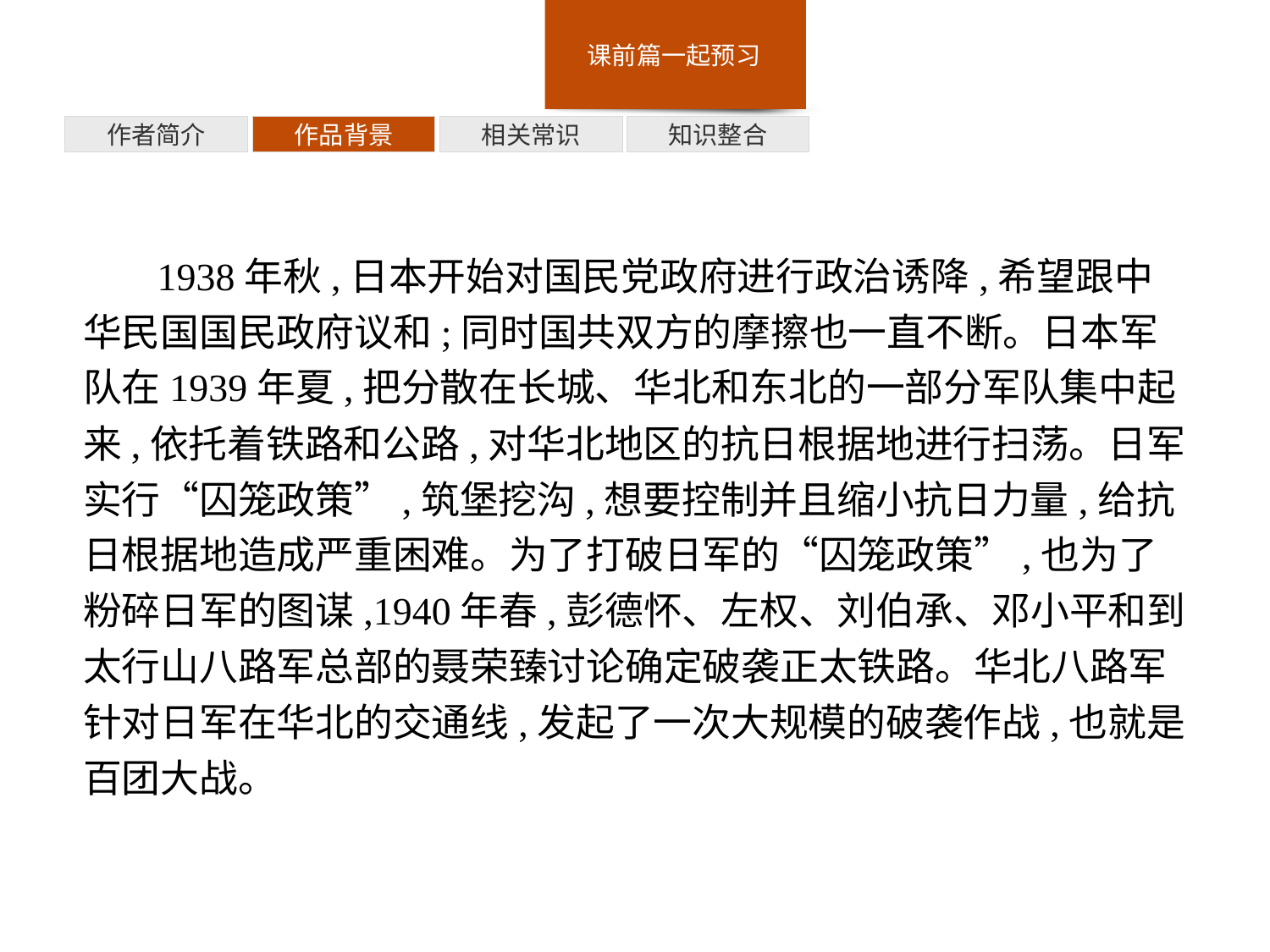

知识整合
相关常识
作品背景
作者简介
1938年秋,日本开始对国民党政府进行政治诱降,希望跟中华民国国民政府议和;同时国共双方的摩擦也一直不断。日本军队在1939年夏,把分散在长城、华北和东北的一部分军队集中起来,依托着铁路和公路,对华北地区的抗日根据地进行扫荡。日军实行“囚笼政策”,筑堡挖沟,想要控制并且缩小抗日力量,给抗日根据地造成严重困难。为了打破日军的“囚笼政策”,也为了粉碎日军的图谋,1940年春,彭德怀、左权、刘伯承、邓小平和到太行山八路军总部的聂荣臻讨论确定破袭正太铁路。华北八路军针对日军在华北的交通线,发起了一次大规模的破袭作战,也就是百团大战。